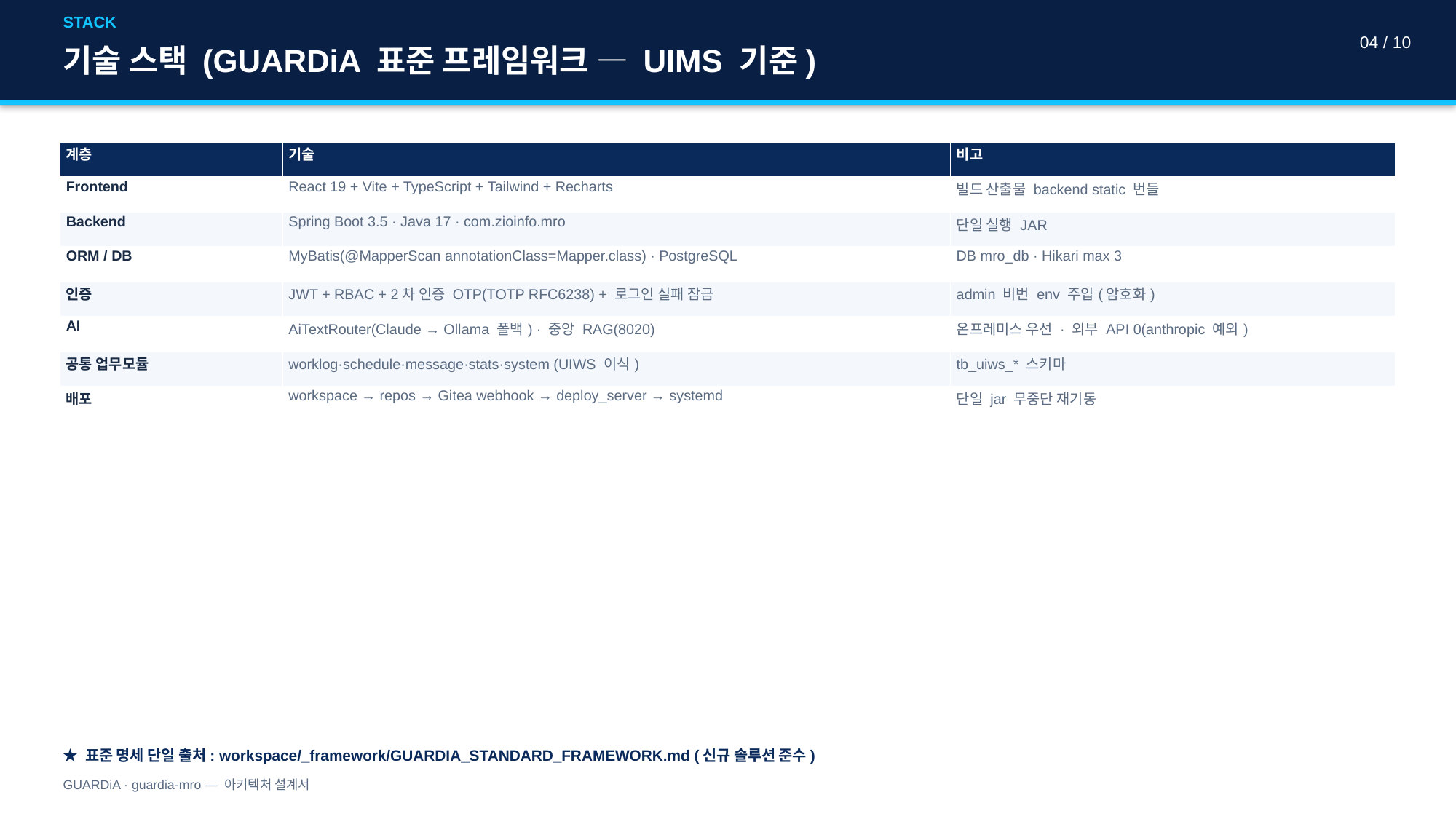

STACK
04 / 10
기술 스택 (GUARDiA 표준 프레임워크 — UIMS 기준)

| 계층 | 기술 | 비고 |
| --- | --- | --- |
| Frontend | React 19 + Vite + TypeScript + Tailwind + Recharts | 빌드 산출물 backend static 번들 |
| Backend | Spring Boot 3.5 · Java 17 · com.zioinfo.mro | 단일 실행 JAR |
| ORM / DB | MyBatis(@MapperScan annotationClass=Mapper.class) · PostgreSQL | DB mro\_db · Hikari max 3 |
| 인증 | JWT + RBAC + 2차 인증 OTP(TOTP RFC6238) + 로그인 실패 잠금 | admin 비번 env 주입(암호화) |
| AI | AiTextRouter(Claude → Ollama 폴백) · 중앙 RAG(8020) | 온프레미스 우선 · 외부 API 0(anthropic 예외) |
| 공통 업무모듈 | worklog·schedule·message·stats·system (UIWS 이식) | tb\_uiws\_\* 스키마 |
| 배포 | workspace → repos → Gitea webhook → deploy\_server → systemd | 단일 jar 무중단 재기동 |
★ 표준 명세 단일 출처: workspace/_framework/GUARDIA_STANDARD_FRAMEWORK.md (신규 솔루션 준수)
GUARDiA · guardia-mro — 아키텍처 설계서